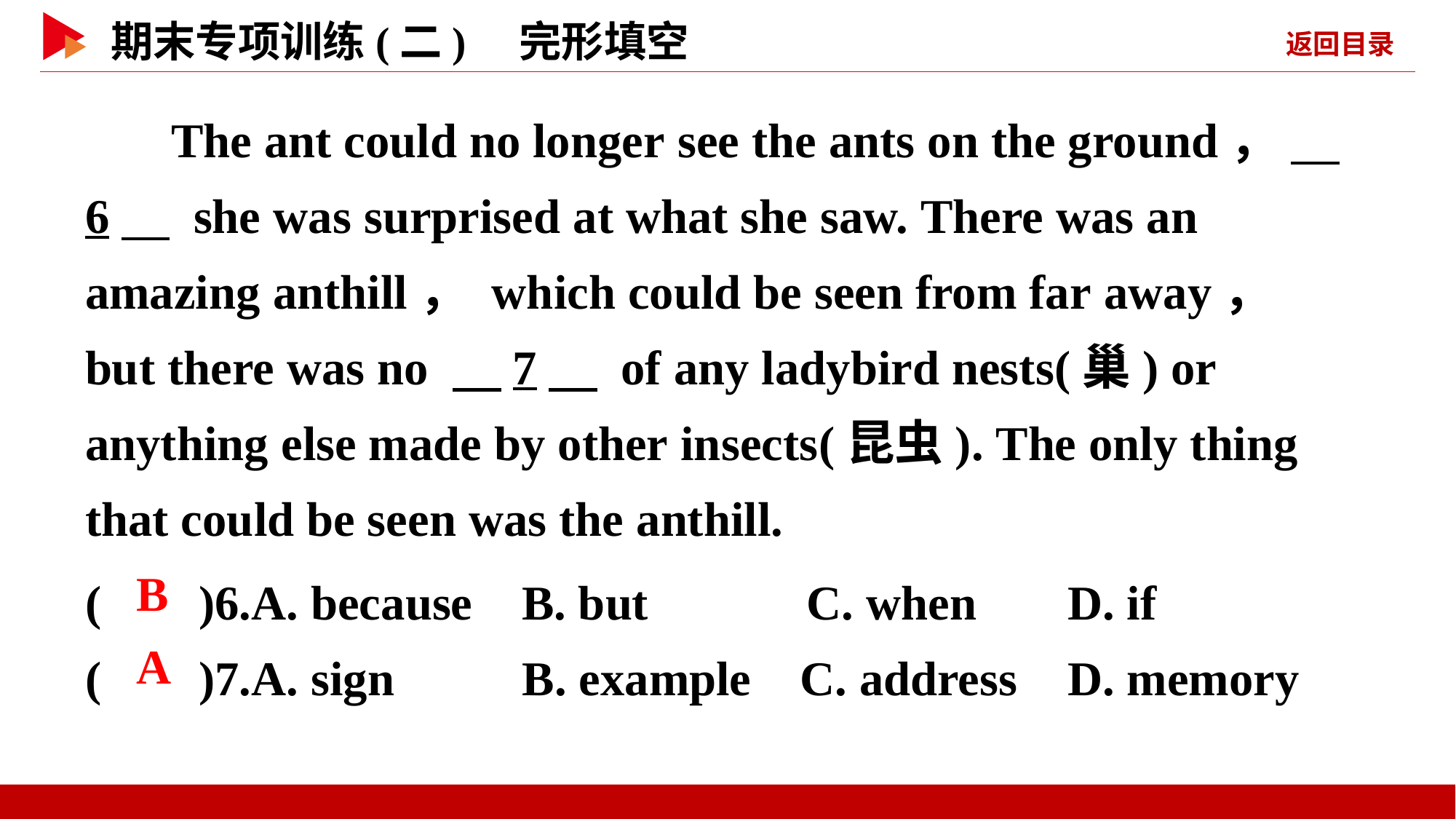

The ant could no longer see the ants on the ground， 　6　 she was surprised at what she saw. There was an amazing anthill， which could be seen from far away， but there was no 　7　 of any ladybird nests(巢) or anything else made by other insects(昆虫). The only thing that could be seen was the anthill.
(        )6.A. because	B. but             C. when	D. if
(        )7.A. sign	         B. example    C. address	D. memory
   B
   A